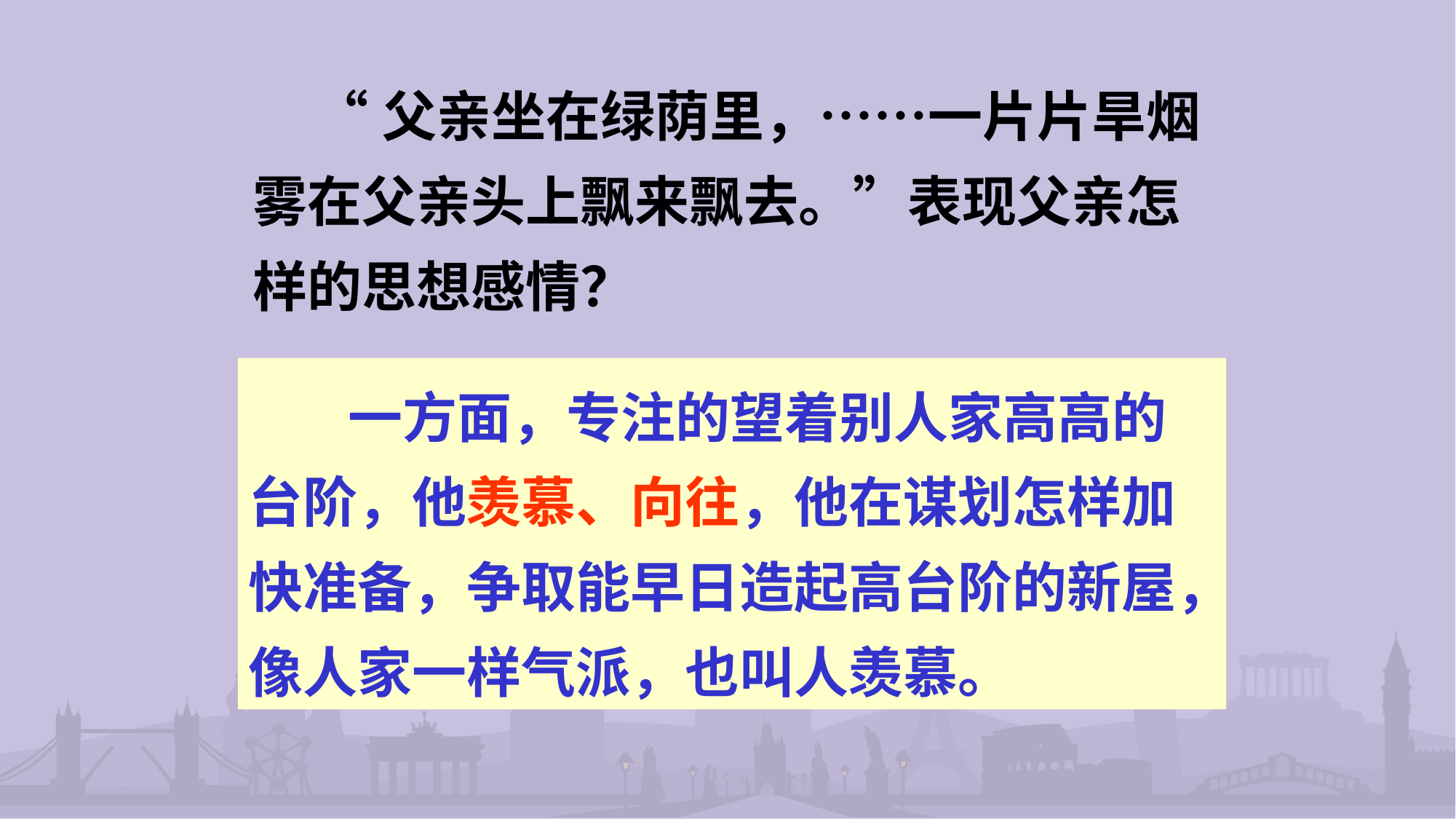

“父亲坐在绿荫里，……一片片旱烟雾在父亲头上飘来飘去。”表现父亲怎样的思想感情？

       一方面，专注的望着别人家高高的台阶，他羡慕、向往，他在谋划怎样加快准备，争取能早日造起高台阶的新屋，像人家一样气派，也叫人羡慕。